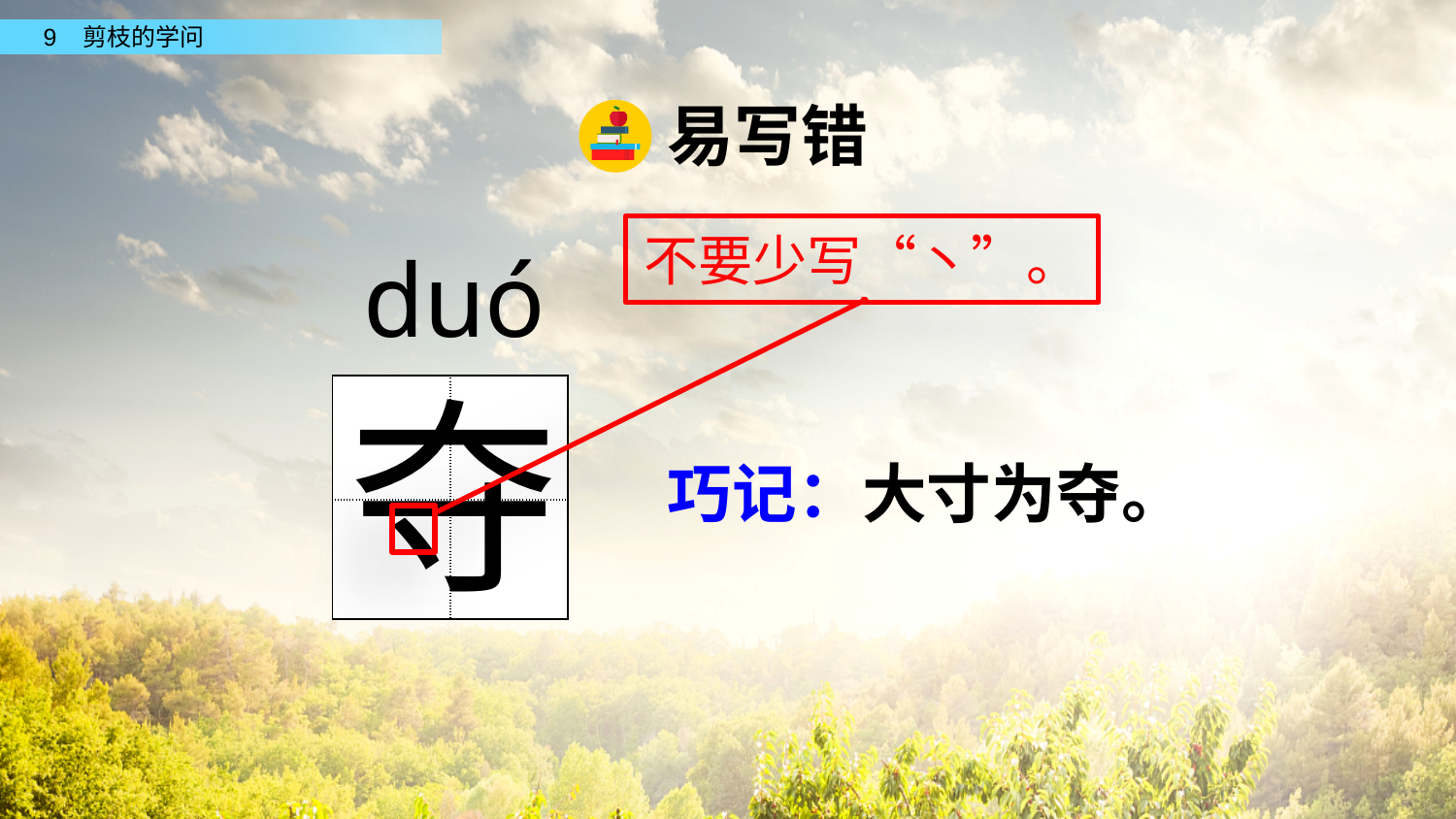

易写错

不要少写“丶”。
duó
夺
|  |  |
| --- | --- |
|  |  |
巧记：大寸为夺。